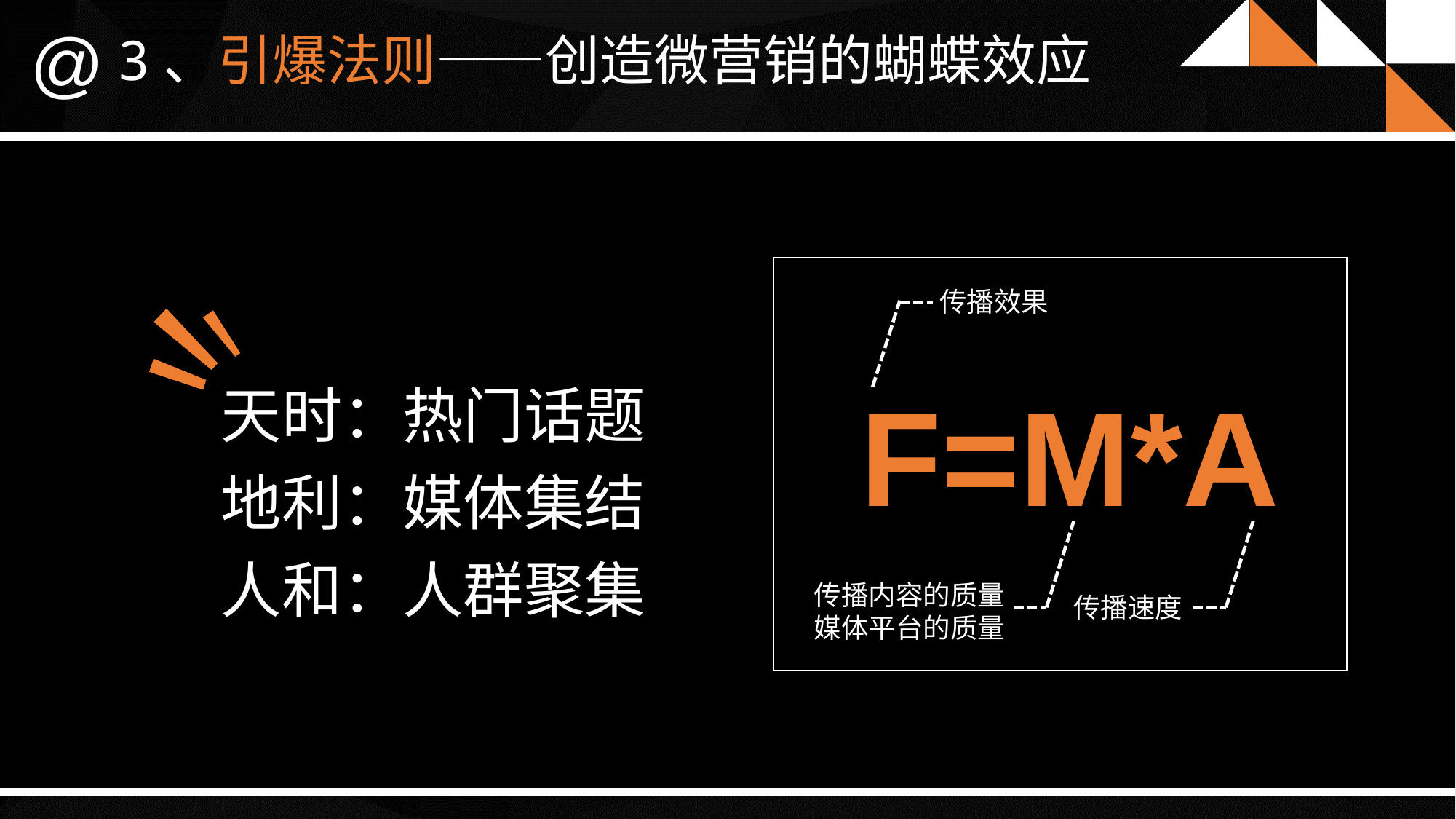

@
3、引爆法则——创造微营销的蝴蝶效应

传播效果
F=M*A
传播内容的质量
媒体平台的质量
传播速度

天时：热门话题
地利：媒体集结
人和：人群聚集